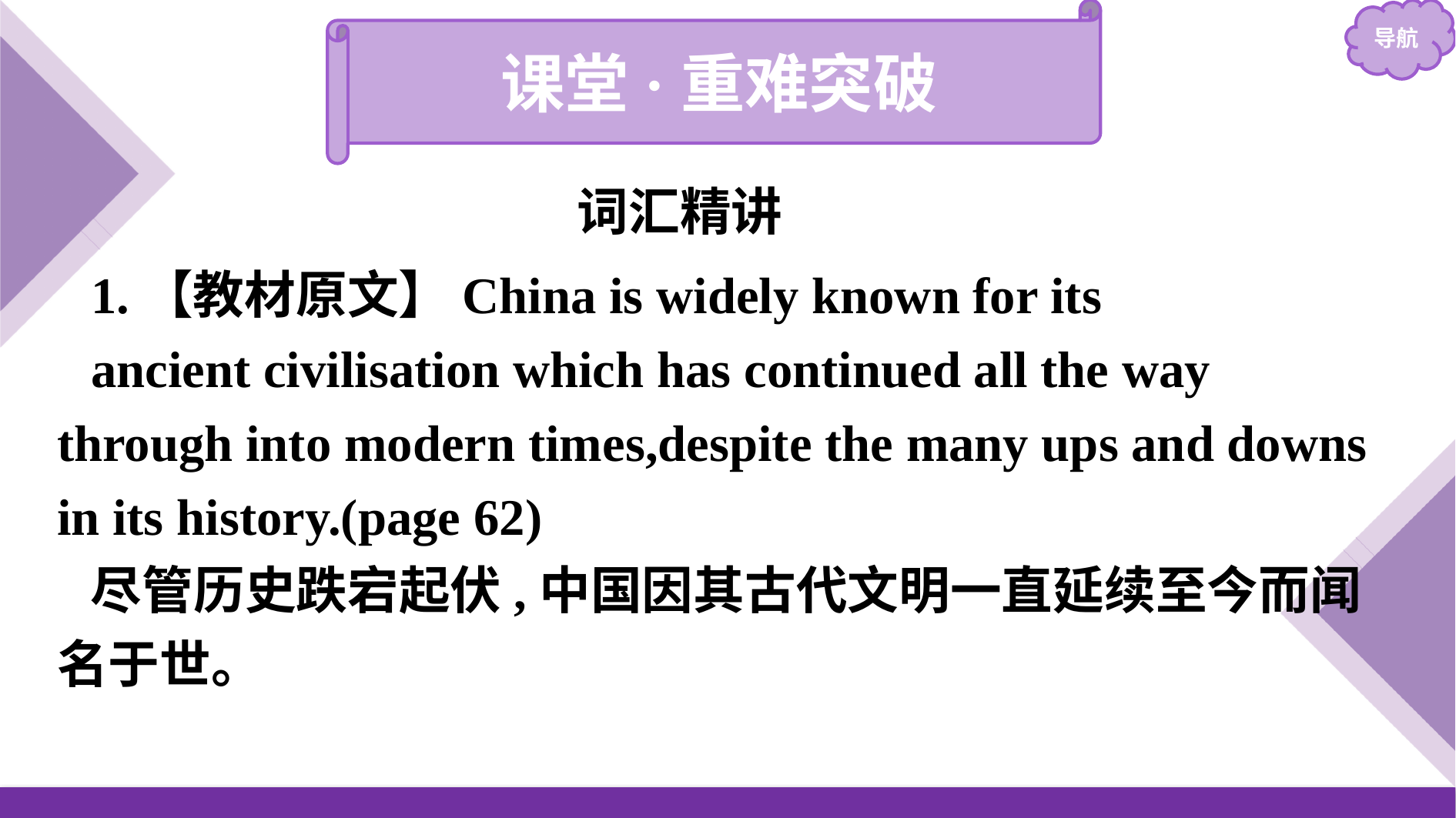

课堂·重难突破
词汇精讲
1.【教材原文】China is widely known for its
ancient civilisation which has continued all the way through into modern times,despite the many ups and downs in its history.(page 62)
尽管历史跌宕起伏,中国因其古代文明一直延续至今而闻名于世。